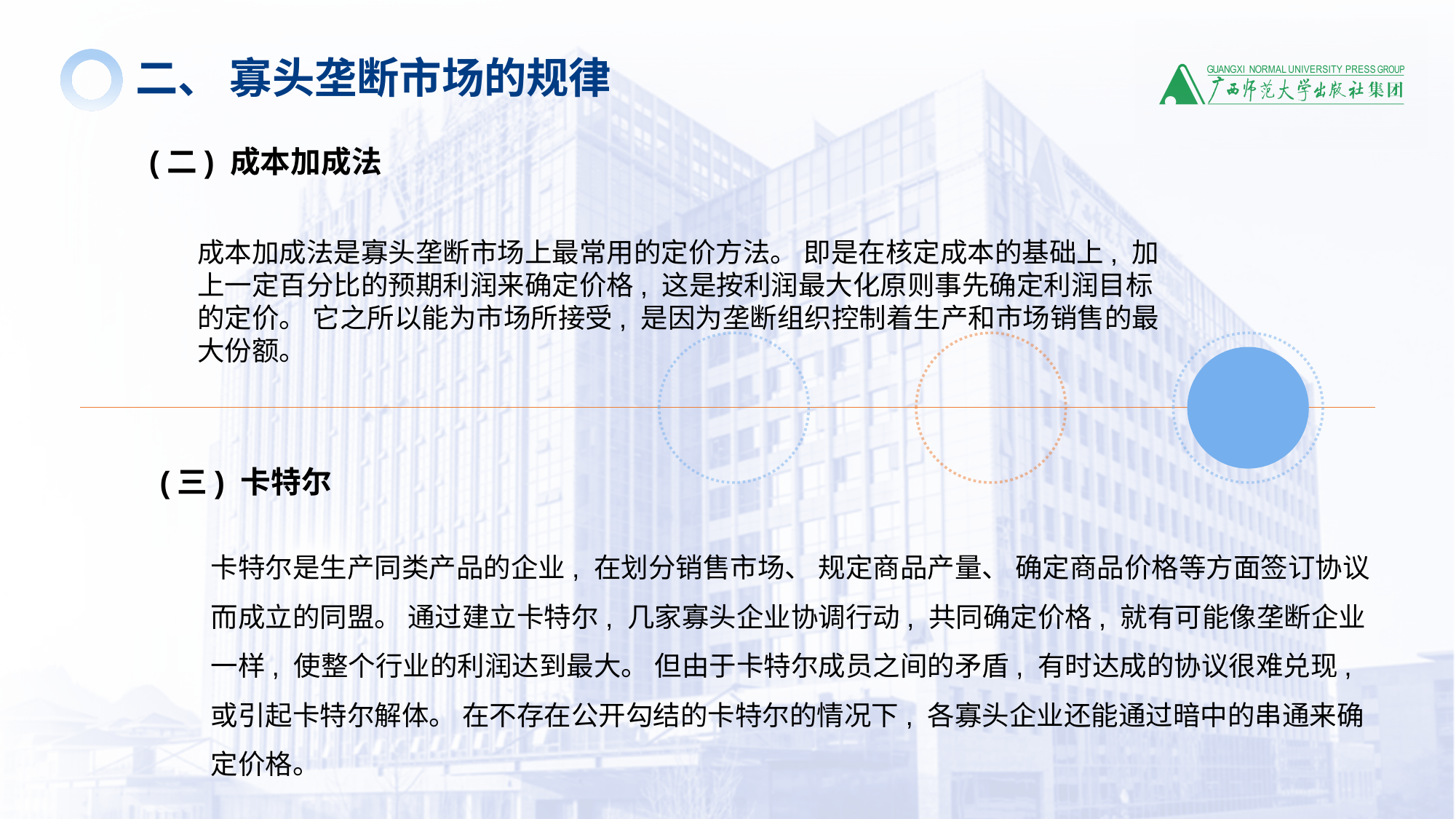

二、 寡头垄断市场的规律

(二) 成本加成法

成本加成法是寡头垄断市场上最常用的定价方法。 即是在核定成本的基础上, 加上一定百分比的预期利润来确定价格, 这是按利润最大化原则事先确定利润目标的定价。 它之所以能为市场所接受, 是因为垄断组织控制着生产和市场销售的最大份额。
(三) 卡特尔
卡特尔是生产同类产品的企业, 在划分销售市场、 规定商品产量、 确定商品价格等方面签订协议而成立的同盟。 通过建立卡特尔, 几家寡头企业协调行动, 共同确定价格, 就有可能像垄断企业一样, 使整个行业的利润达到最大。 但由于卡特尔成员之间的矛盾, 有时达成的协议很难兑现, 或引起卡特尔解体。 在不存在公开勾结的卡特尔的情况下, 各寡头企业还能通过暗中的串通来确定价格。